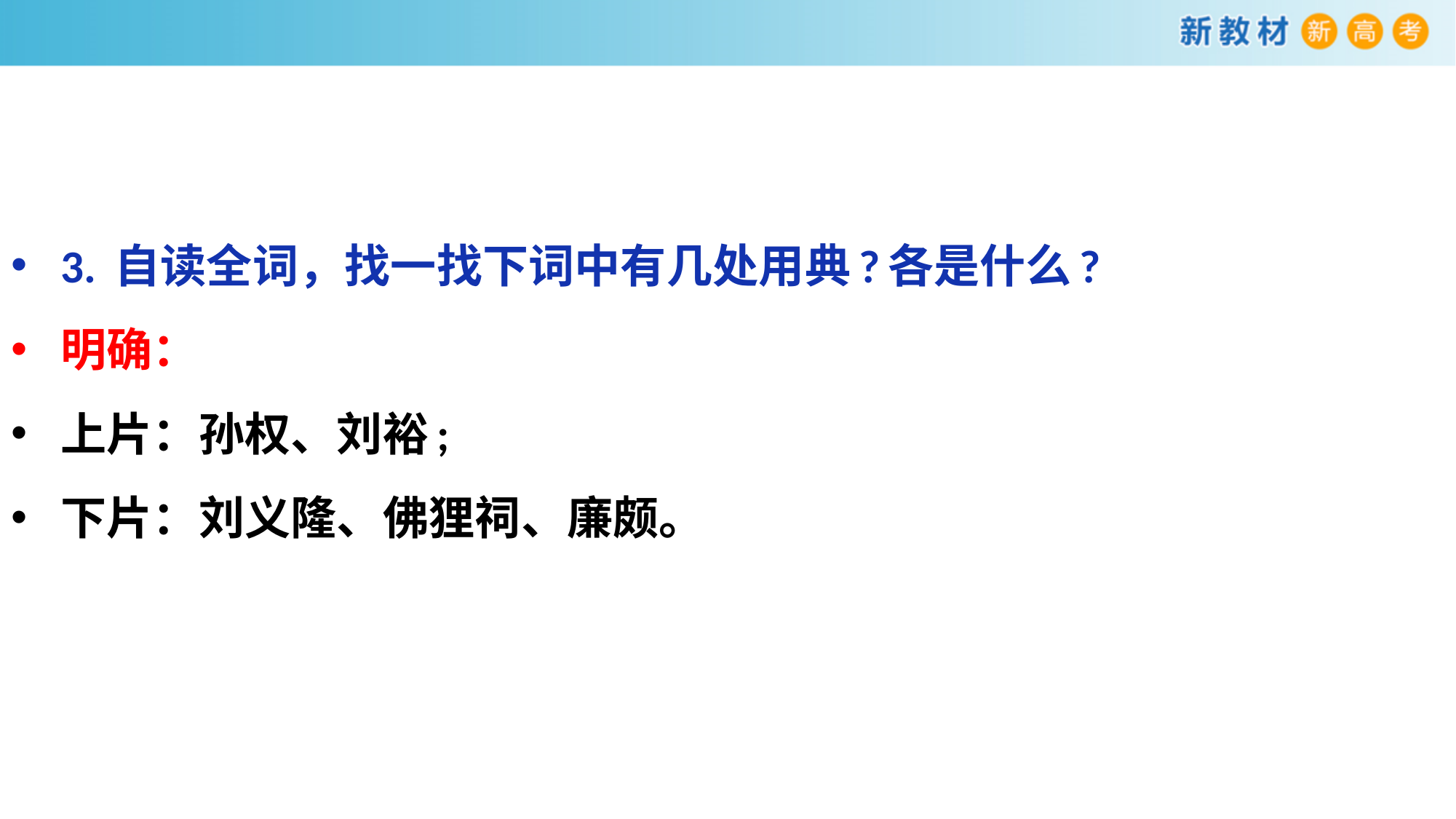

3. 自读全词，找一找下词中有几处用典?各是什么?
明确：
上片：孙权、刘裕;
下片：刘义隆、佛狸祠、廉颇。